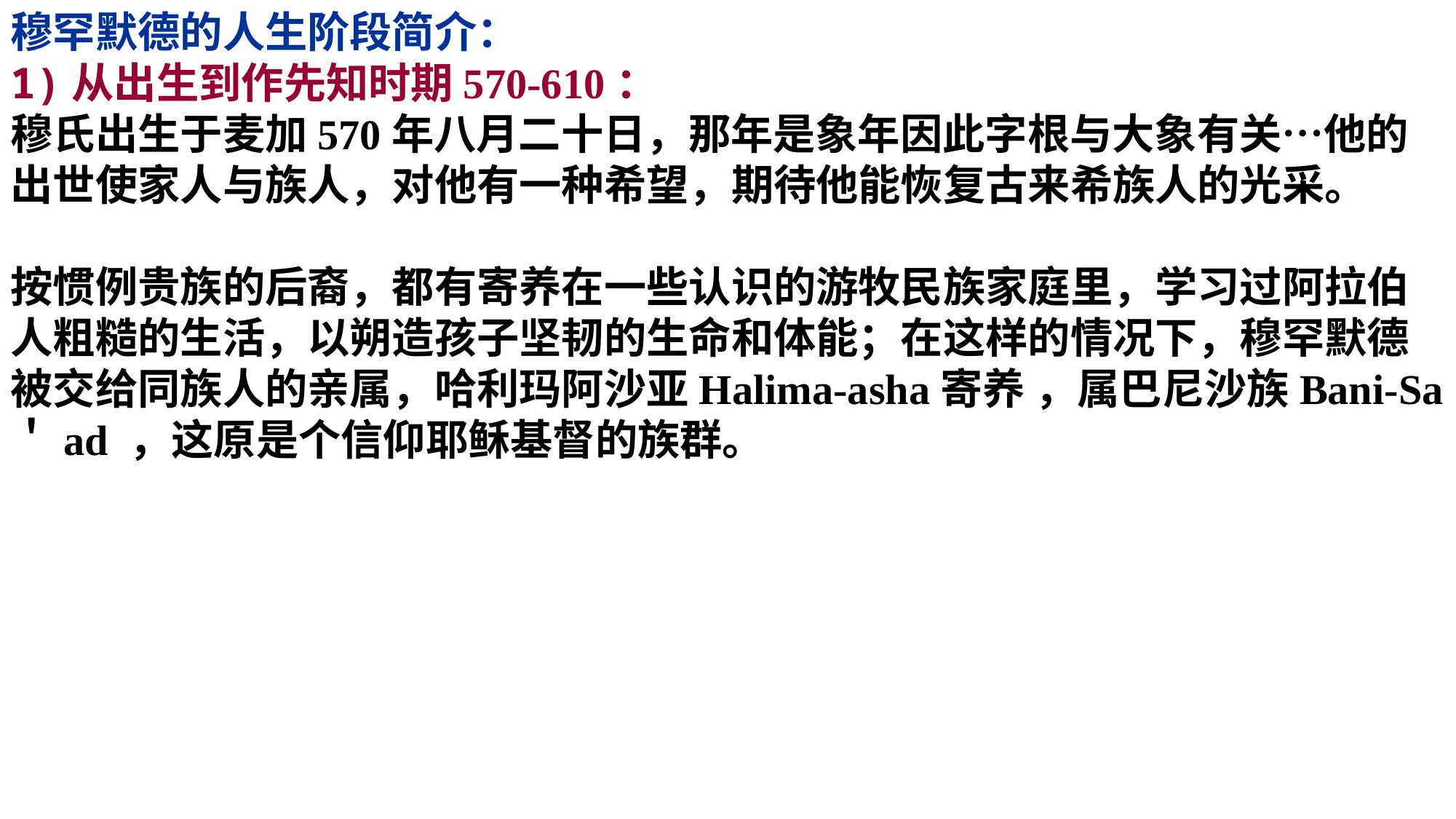

穆罕默德的人生阶段简介：
1)从出生到作先知时期570-610：
穆氏出生于麦加570年八月二十日，那年是象年因此字根与大象有关…他的出世使家人与族人，对他有一种希望，期待他能恢复古来希族人的光采。

按惯例贵族的后裔，都有寄养在一些认识的游牧民族家庭里，学习过阿拉伯人粗糙的生活，以朔造孩子坚韧的生命和体能；在这样的情况下，穆罕默德被交给同族人的亲属，哈利玛阿沙亚Halima-asha寄养 ，属巴尼沙族Bani-Sa＇ad ，这原是个信仰耶稣基督的族群。